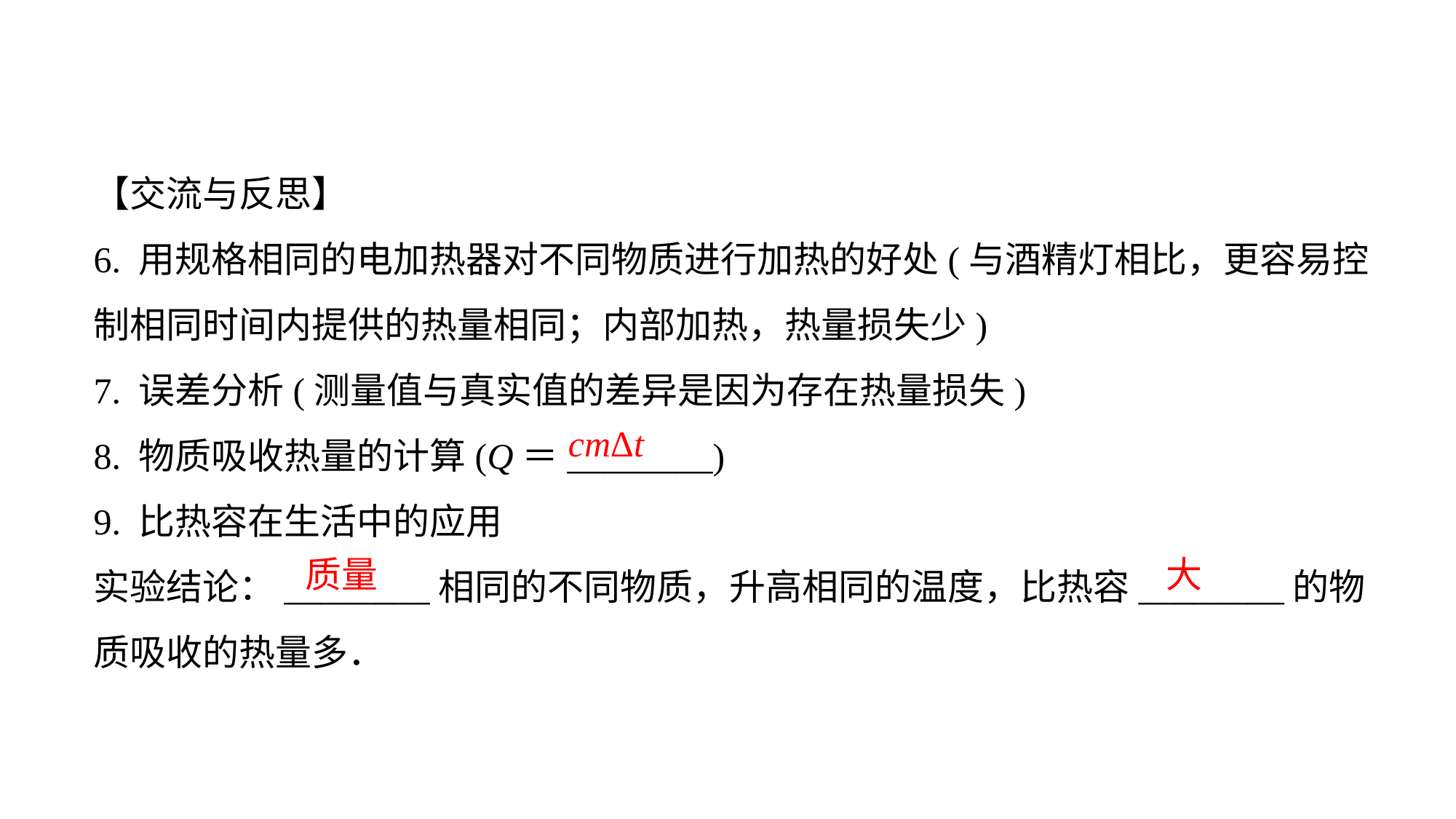

【交流与反思】
6. 用规格相同的电加热器对不同物质进行加热的好处(与酒精灯相比，更容易控制相同时间内提供的热量相同；内部加热，热量损失少)7. 误差分析(测量值与真实值的差异是因为存在热量损失)8. 物质吸收热量的计算(Q＝________)9. 比热容在生活中的应用实验结论：________相同的不同物质，升高相同的温度，比热容________的物质吸收的热量多．
cmΔt
质量
大